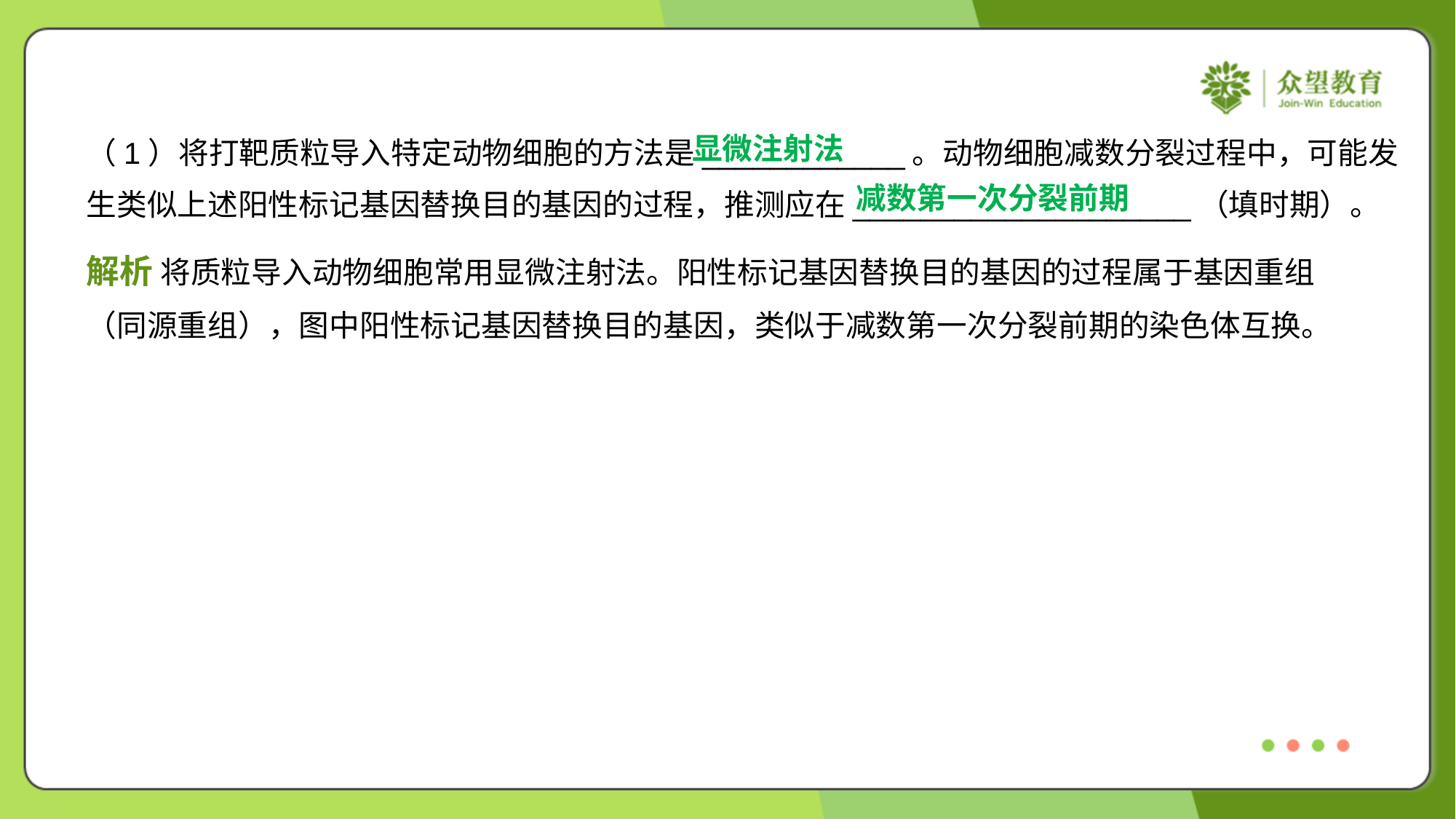

显微注射法
（1）将打靶质粒导入特定动物细胞的方法是____________。动物细胞减数分裂过程中，可能发
生类似上述阳性标记基因替换目的基因的过程，推测应在____________________（填时期）。
减数第一次分裂前期
解析 将质粒导入动物细胞常用显微注射法。阳性标记基因替换目的基因的过程属于基因重组
（同源重组），图中阳性标记基因替换目的基因，类似于减数第一次分裂前期的染色体互换。